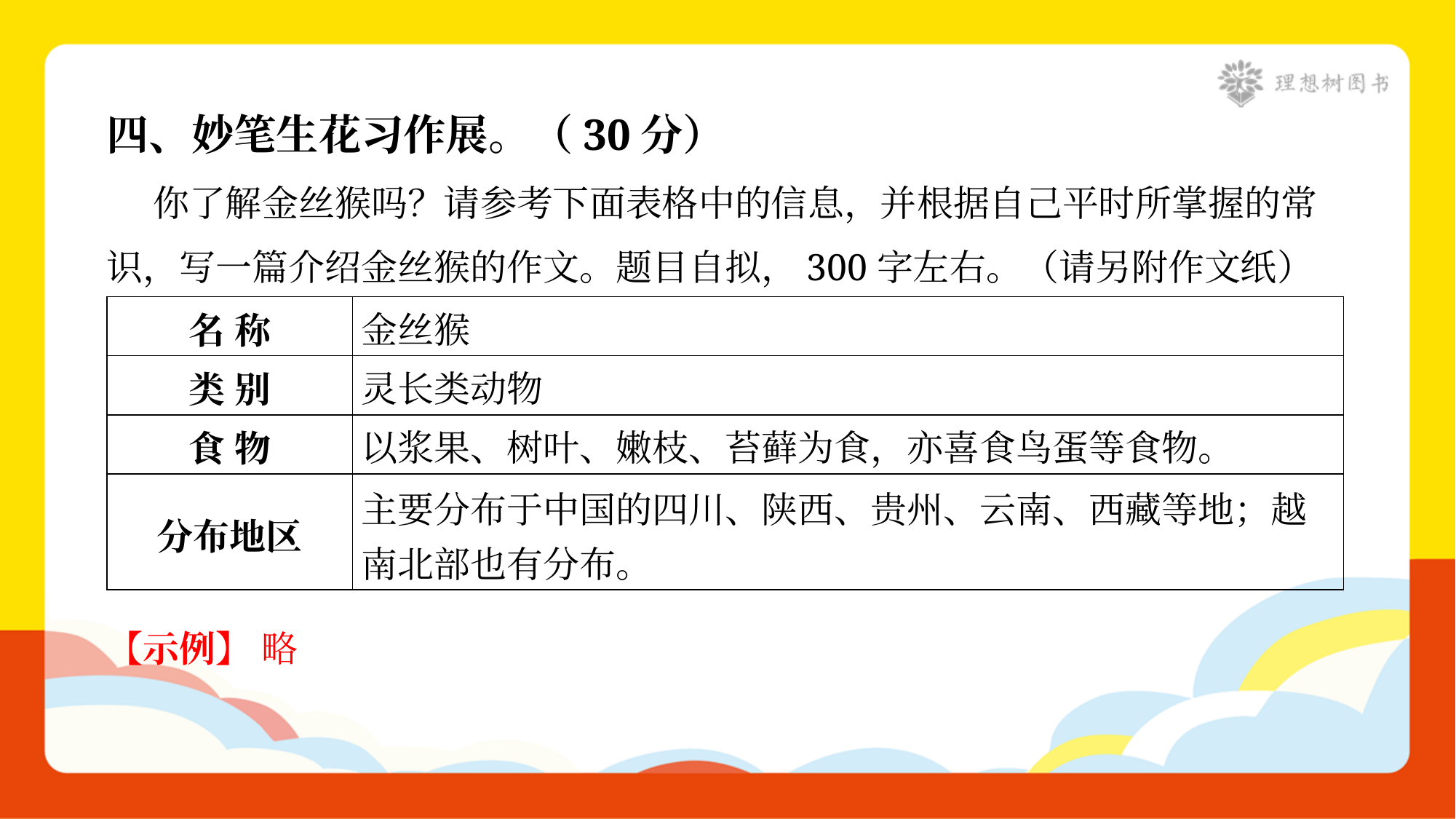

四、妙笔生花习作展。（30分）
    你了解金丝猴吗？请参考下面表格中的信息，并根据自己平时所掌握的常
识，写一篇介绍金丝猴的作文。题目自拟，300字左右。（请另附作文纸）
| 名 称 | 金丝猴 |
| --- | --- |
| 类 别 | 灵长类动物 |
| 食 物 | 以浆果、树叶、嫩枝、苔藓为食，亦喜食鸟蛋等食物。 |
| 分布地区 | 主要分布于中国的四川、陕西、贵州、云南、西藏等地；越 南北部也有分布。 |
【示例】 略